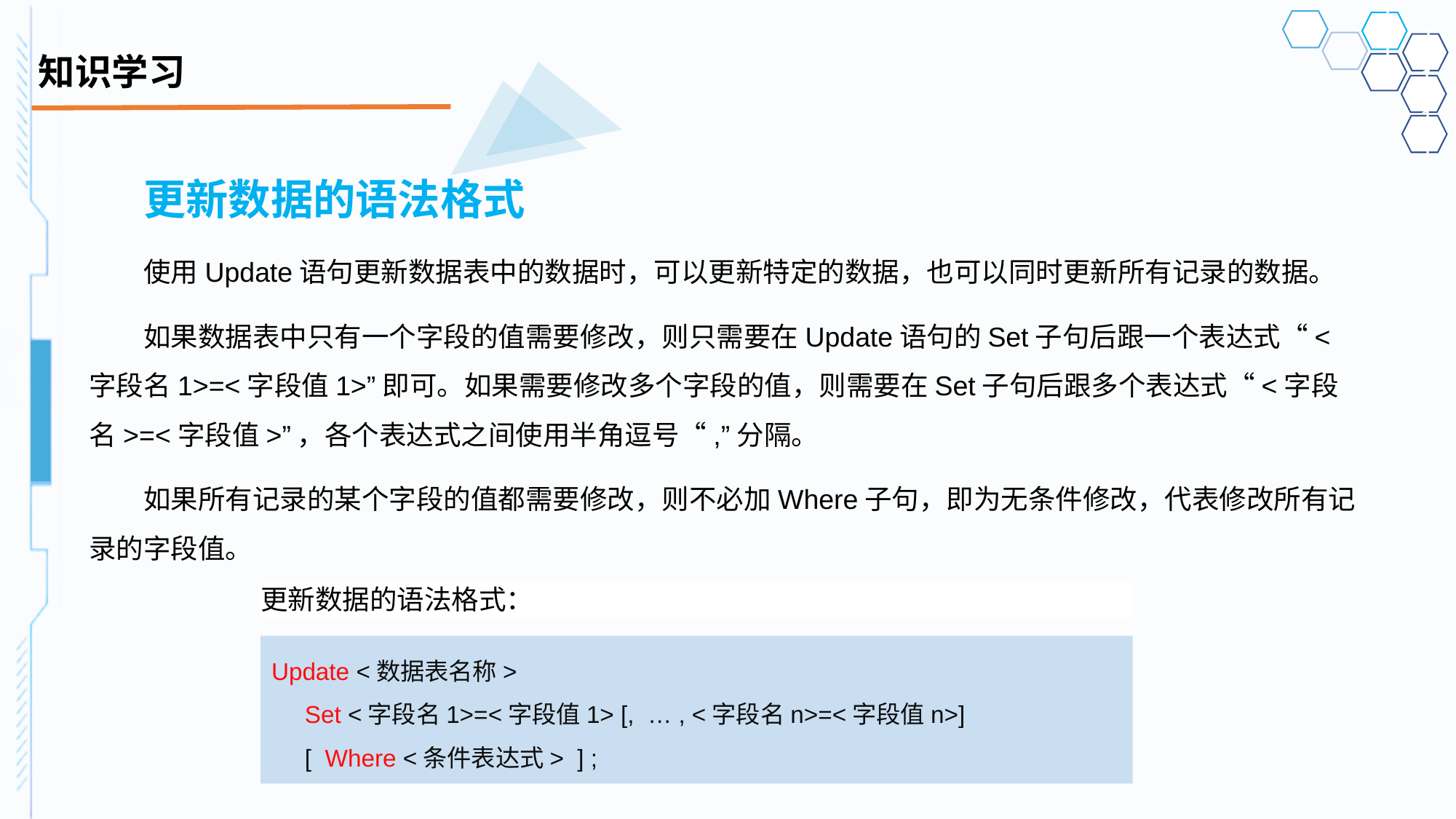

# 知识学习

更新数据的语法格式
使用Update语句更新数据表中的数据时，可以更新特定的数据，也可以同时更新所有记录的数据。
如果数据表中只有一个字段的值需要修改，则只需要在Update语句的Set子句后跟一个表达式“<字段名1>=<字段值1>”即可。如果需要修改多个字段的值，则需要在Set子句后跟多个表达式“<字段名>=<字段值>”，各个表达式之间使用半角逗号“,”分隔。
如果所有记录的某个字段的值都需要修改，则不必加Where子句，即为无条件修改，代表修改所有记录的字段值。
更新数据的语法格式：
Update <数据表名称>
Set <字段名1>=<字段值1> [,  … , <字段名n>=<字段值n>]
[  Where <条件表达式>  ] ;